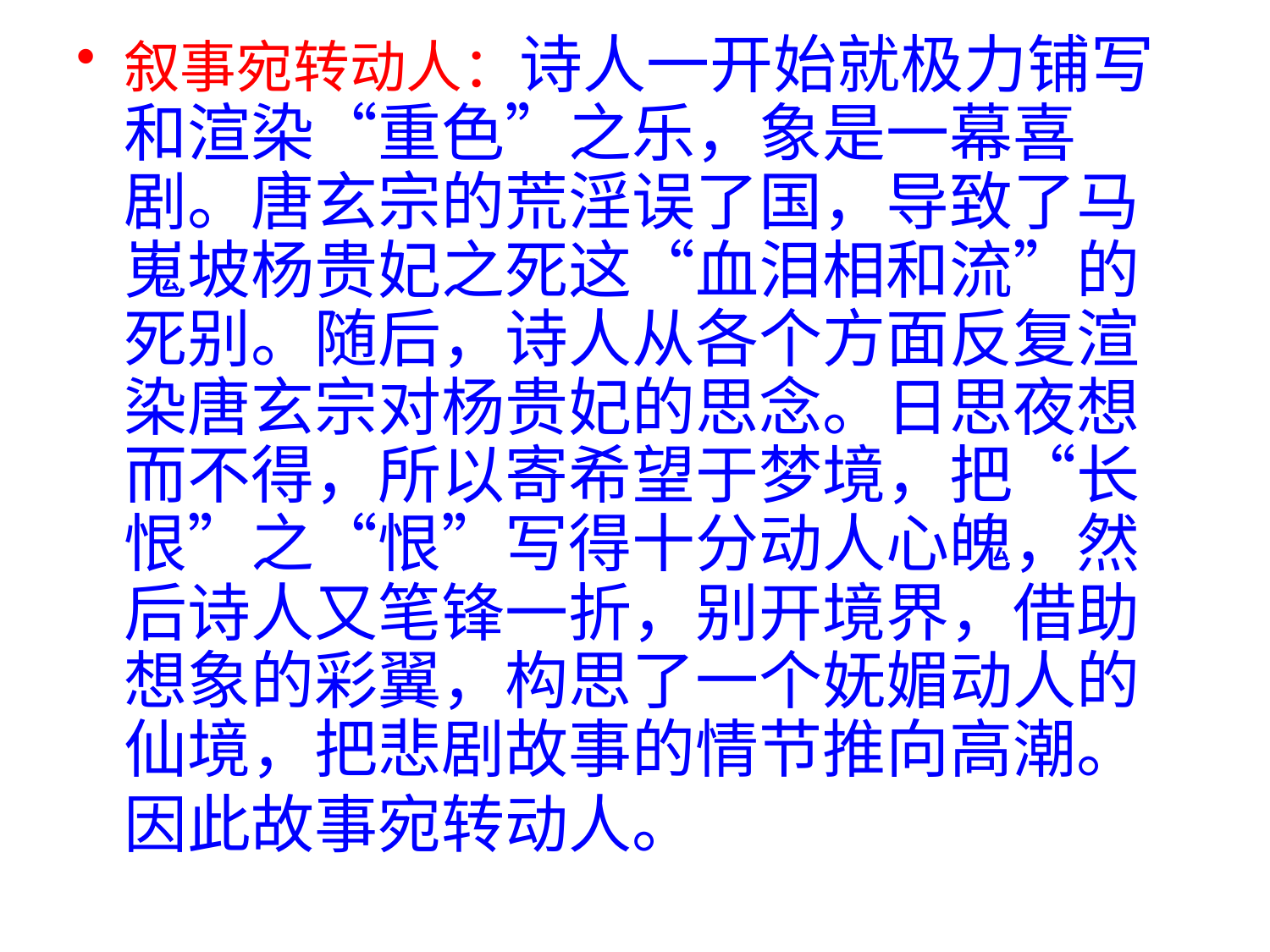

叙事宛转动人：诗人一开始就极力铺写和渲染“重色”之乐，象是一幕喜剧。唐玄宗的荒淫误了国，导致了马嵬坡杨贵妃之死这“血泪相和流”的死别。随后，诗人从各个方面反复渲染唐玄宗对杨贵妃的思念。日思夜想而不得，所以寄希望于梦境，把“长恨”之“恨”写得十分动人心魄，然后诗人又笔锋一折，别开境界，借助想象的彩翼，构思了一个妩媚动人的仙境，把悲剧故事的情节推向高潮。因此故事宛转动人。